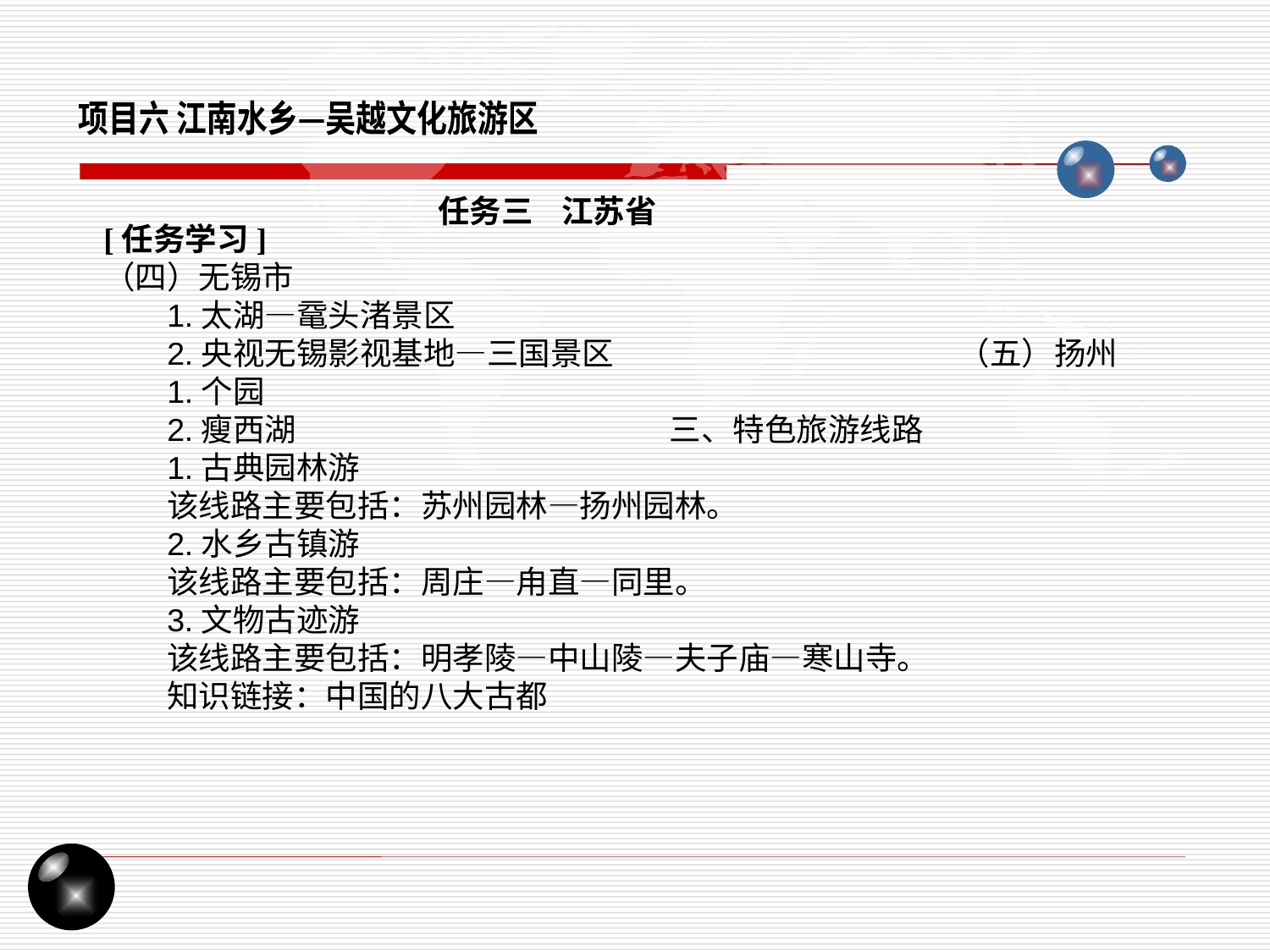

项目六 江南水乡—吴越文化旅游区
任务三    江苏省
[任务学习]
（四）无锡市
1.太湖—鼋头渚景区
2.央视无锡影视基地—三国景区                                                （五）扬州
1.个园
2.瘦西湖                                                    三、特色旅游线路
1.古典园林游
该线路主要包括：苏州园林—扬州园林。
2.水乡古镇游
该线路主要包括：周庄—甪直—同里。
3.文物古迹游
该线路主要包括：明孝陵—中山陵—夫子庙—寒山寺。
知识链接：中国的八大古都